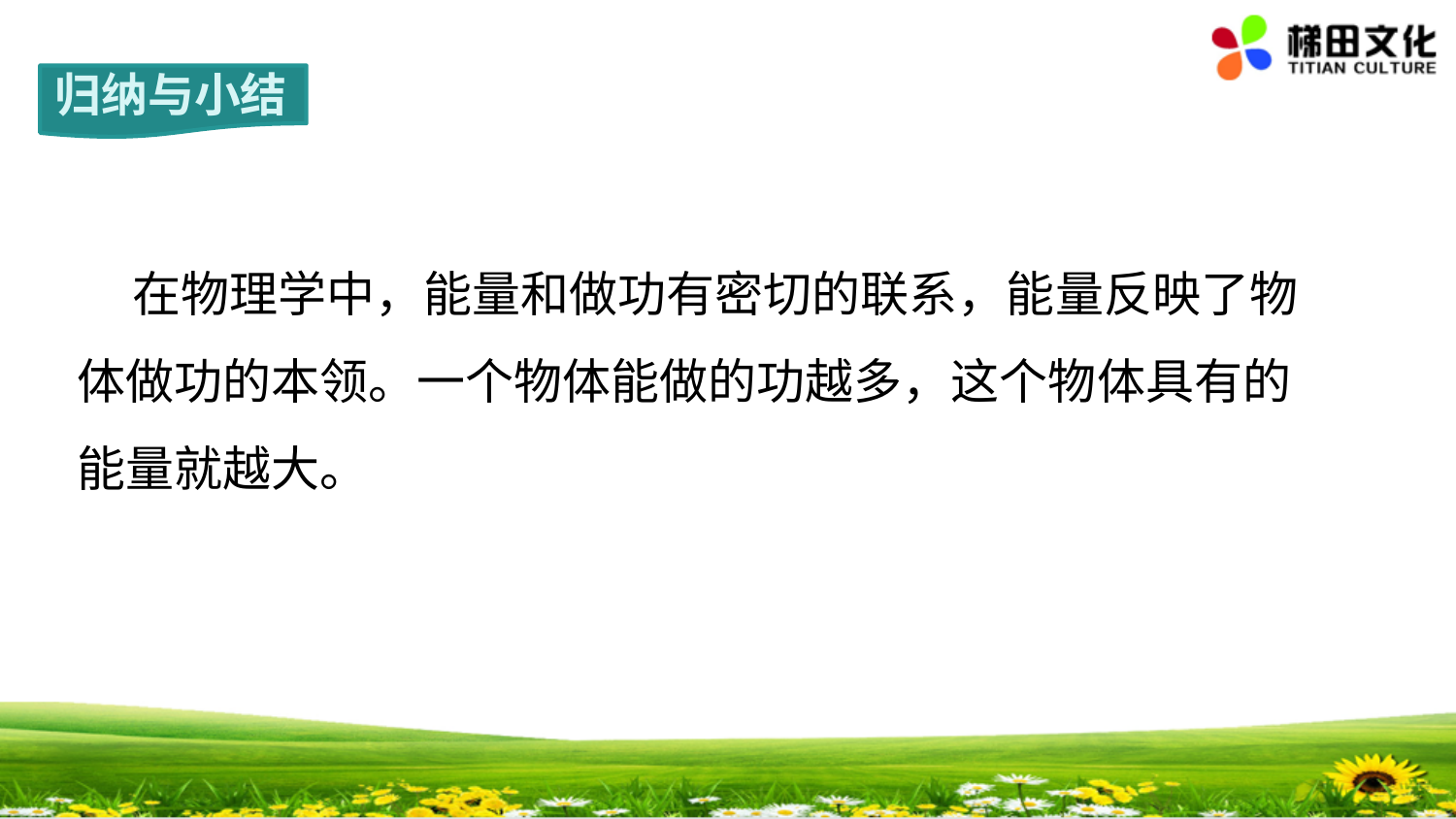

归纳与小结

    在物理学中，能量和做功有密切的联系，能量反映了物体做功的本领。一个物体能做的功越多，这个物体具有的能量就越大。